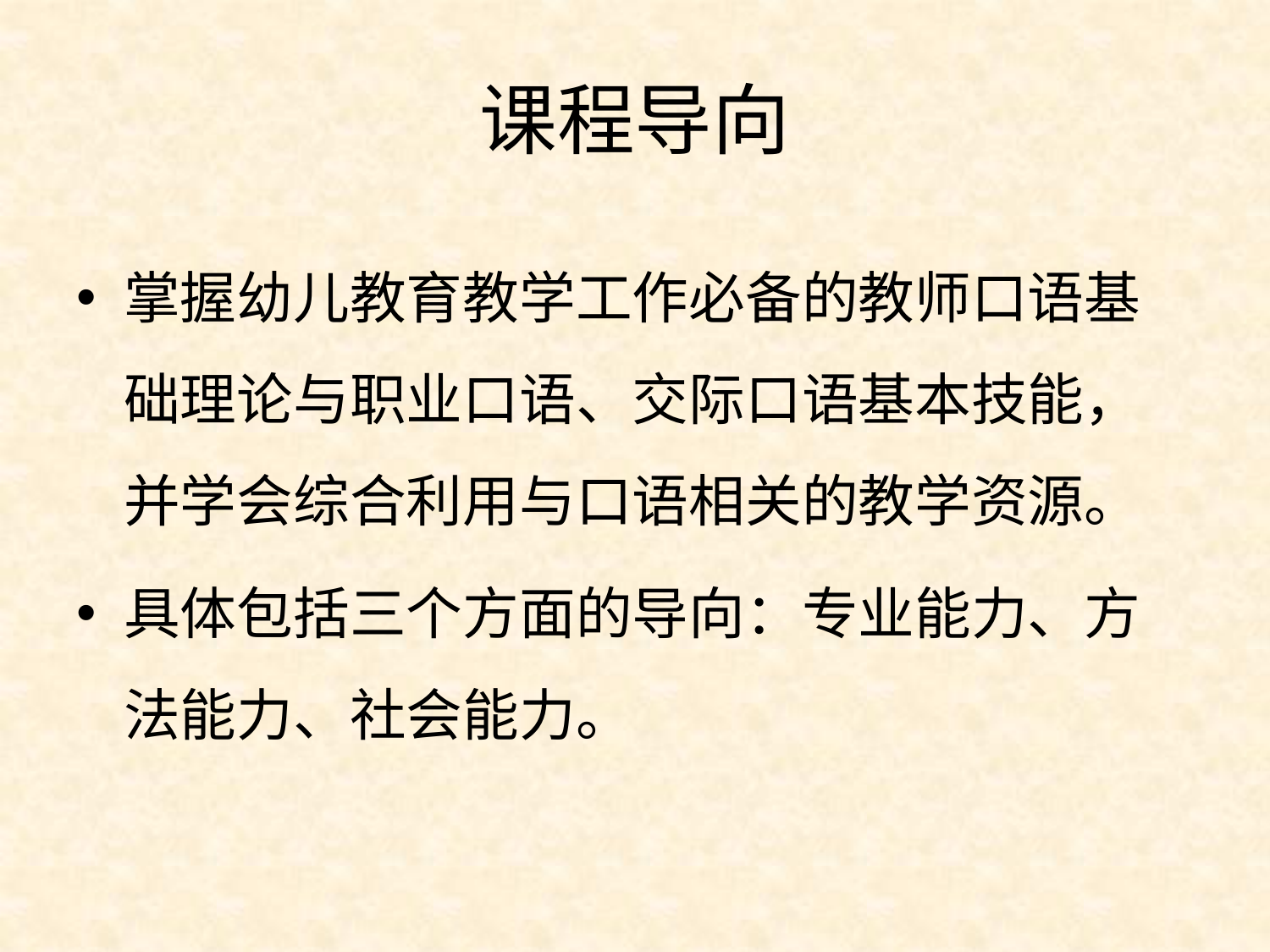

课程导向
掌握幼儿教育教学工作必备的教师口语基础理论与职业口语、交际口语基本技能，并学会综合利用与口语相关的教学资源。
具体包括三个方面的导向：专业能力、方法能力、社会能力。